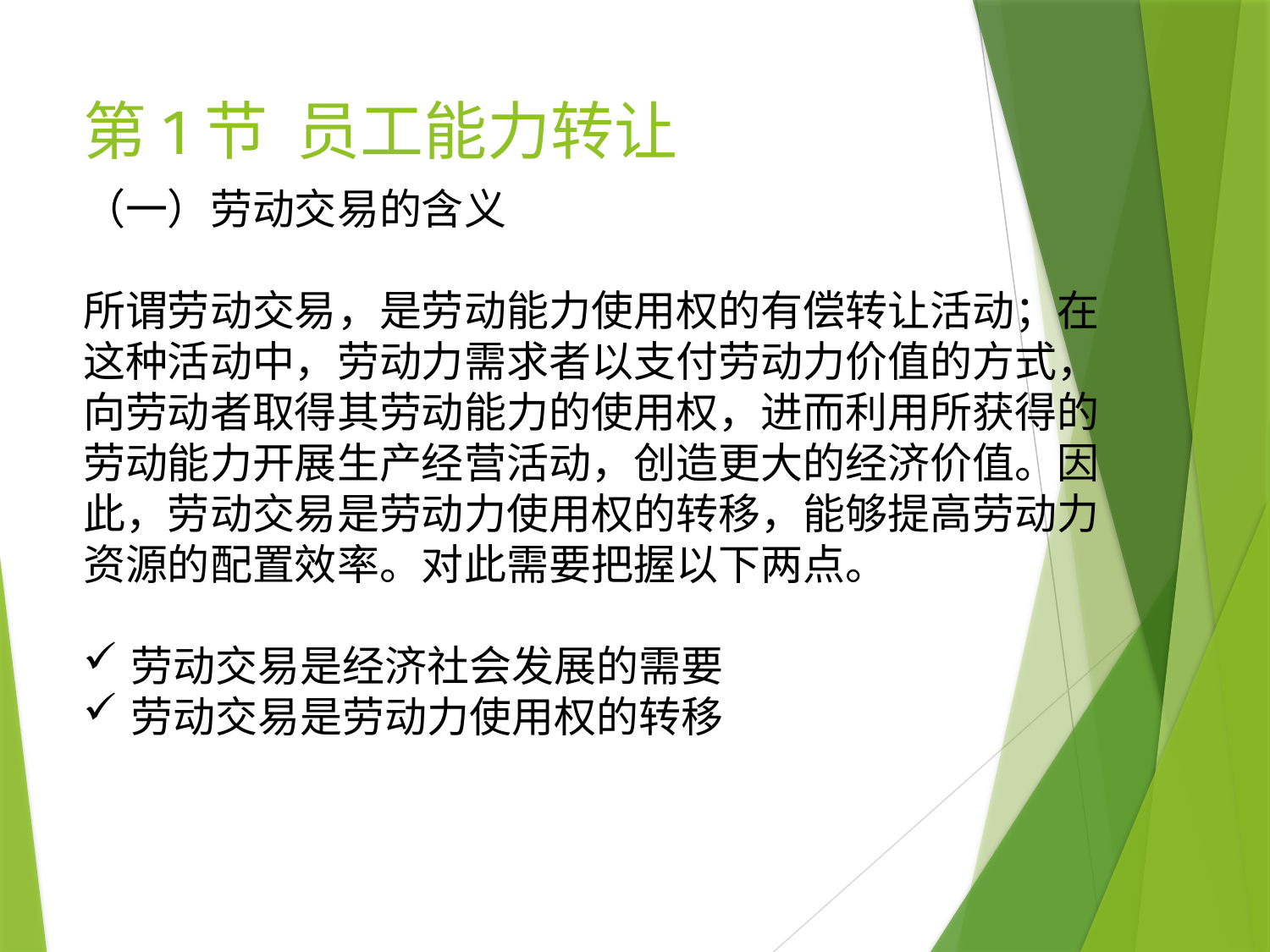

# 第1节  员工能力转让
（一）劳动交易的含义

所谓劳动交易，是劳动能力使用权的有偿转让活动；在这种活动中，劳动力需求者以支付劳动力价值的方式，向劳动者取得其劳动能力的使用权，进而利用所获得的劳动能力开展生产经营活动，创造更大的经济价值。因此，劳动交易是劳动力使用权的转移，能够提高劳动力资源的配置效率。对此需要把握以下两点。

劳动交易是经济社会发展的需要
劳动交易是劳动力使用权的转移